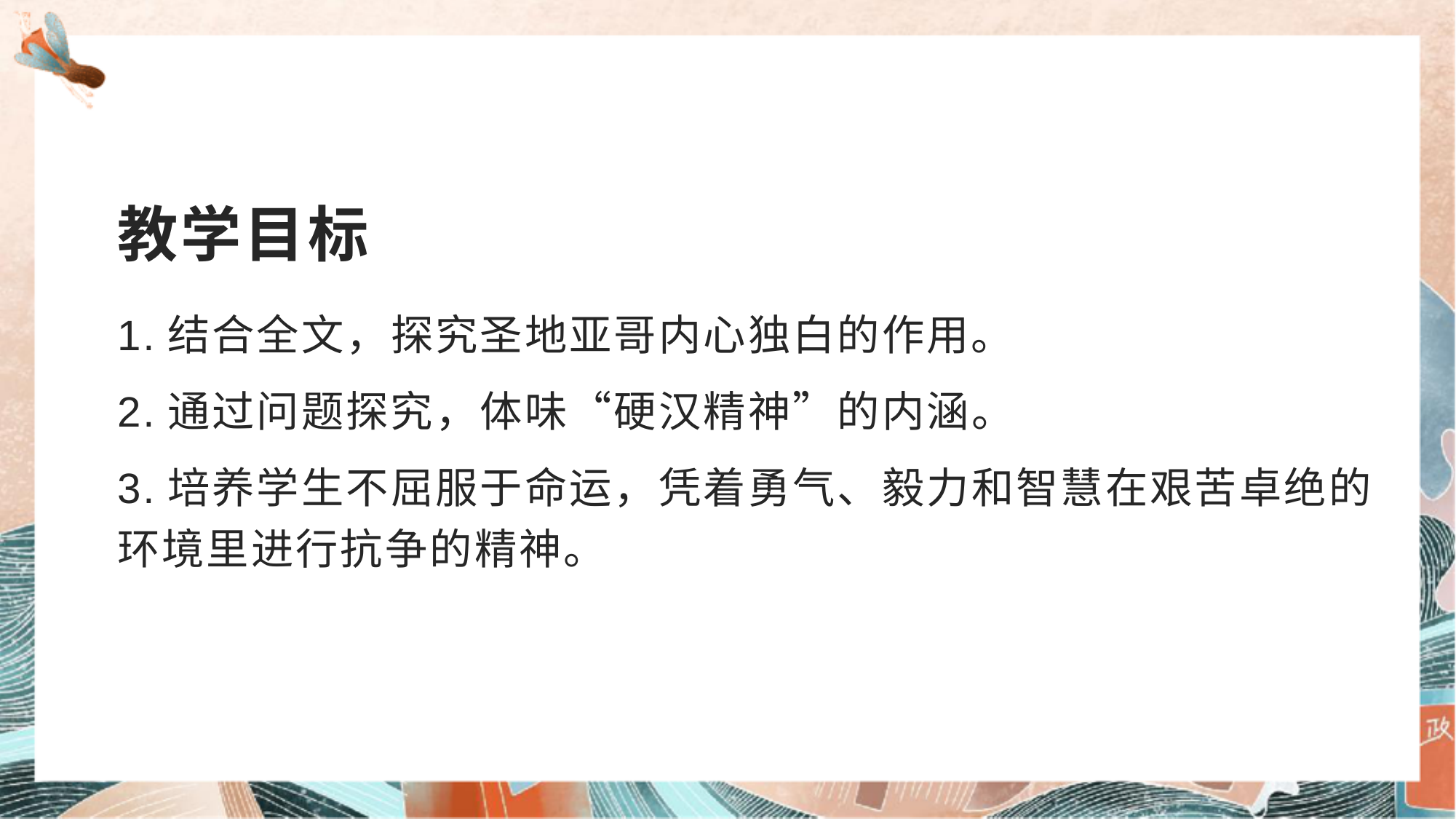

# 教学目标
1.结合全文，探究圣地亚哥内心独白的作用。
2.通过问题探究，体味“硬汉精神”的内涵。
3.培养学生不屈服于命运，凭着勇气、毅力和智慧在艰苦卓绝的环境里进行抗争的精神。